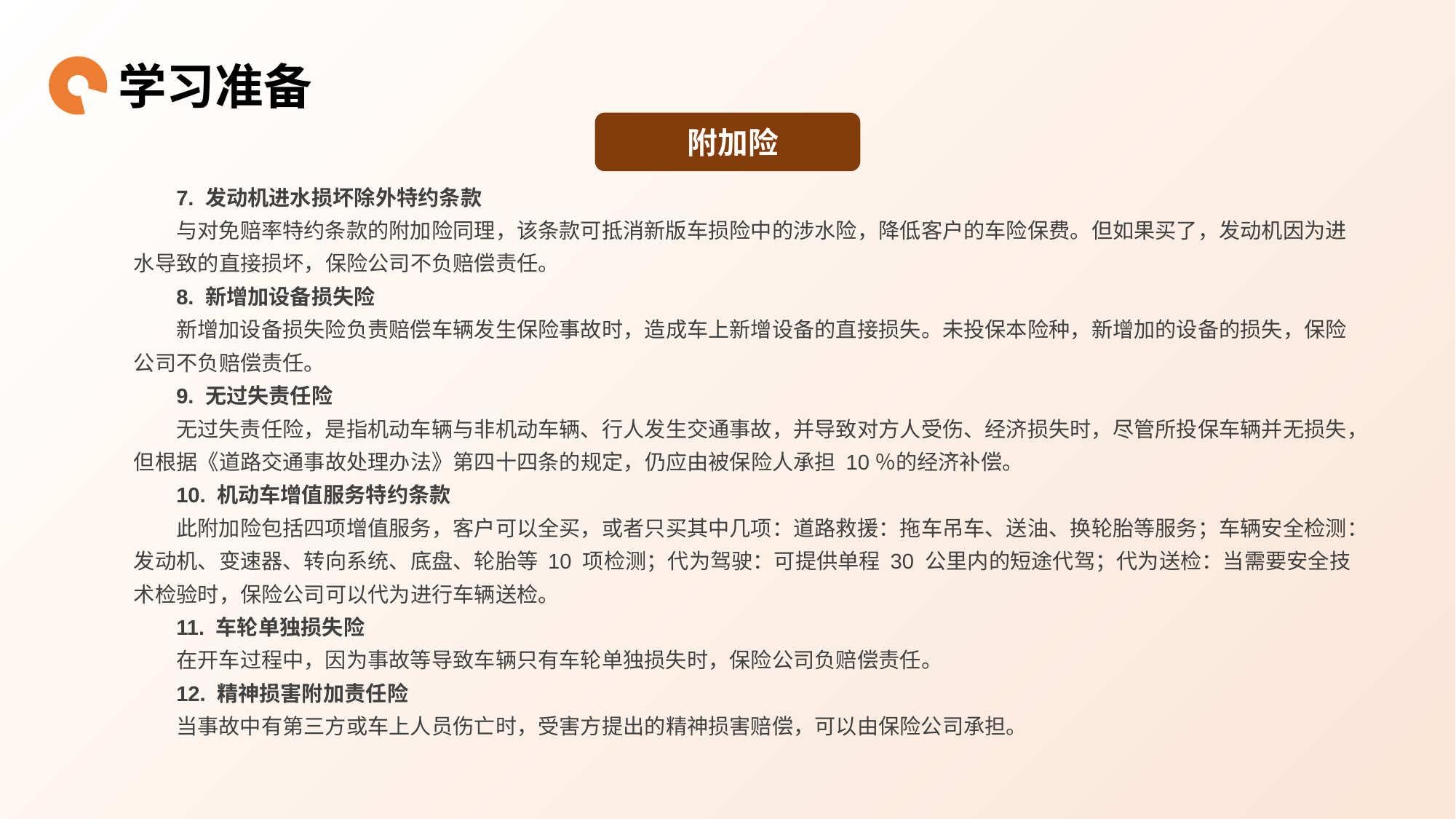

学习准备

附加险
7. 发动机进水损坏除外特约条款
与对免赔率特约条款的附加险同理，该条款可抵消新版车损险中的涉水险，降低客户的车险保费。但如果买了，发动机因为进水导致的直接损坏，保险公司不负赔偿责任。
8. 新增加设备损失险
新增加设备损失险负责赔偿车辆发生保险事故时，造成车上新增设备的直接损失。未投保本险种，新增加的设备的损失，保险公司不负赔偿责任。
9. 无过失责任险
无过失责任险，是指机动车辆与非机动车辆、行人发生交通事故，并导致对方人受伤、经济损失时，尽管所投保车辆并无损失，但根据《道路交通事故处理办法》第四十四条的规定，仍应由被保险人承担 10％的经济补偿。
10. 机动车增值服务特约条款
此附加险包括四项增值服务，客户可以全买，或者只买其中几项：道路救援：拖车吊车、送油、换轮胎等服务；车辆安全检测：发动机、变速器、转向系统、底盘、轮胎等 10 项检测；代为驾驶：可提供单程 30 公里内的短途代驾；代为送检：当需要安全技术检验时，保险公司可以代为进行车辆送检。
11. 车轮单独损失险
在开车过程中，因为事故等导致车辆只有车轮单独损失时，保险公司负赔偿责任。
12. 精神损害附加责任险
当事故中有第三方或车上人员伤亡时，受害方提出的精神损害赔偿，可以由保险公司承担。